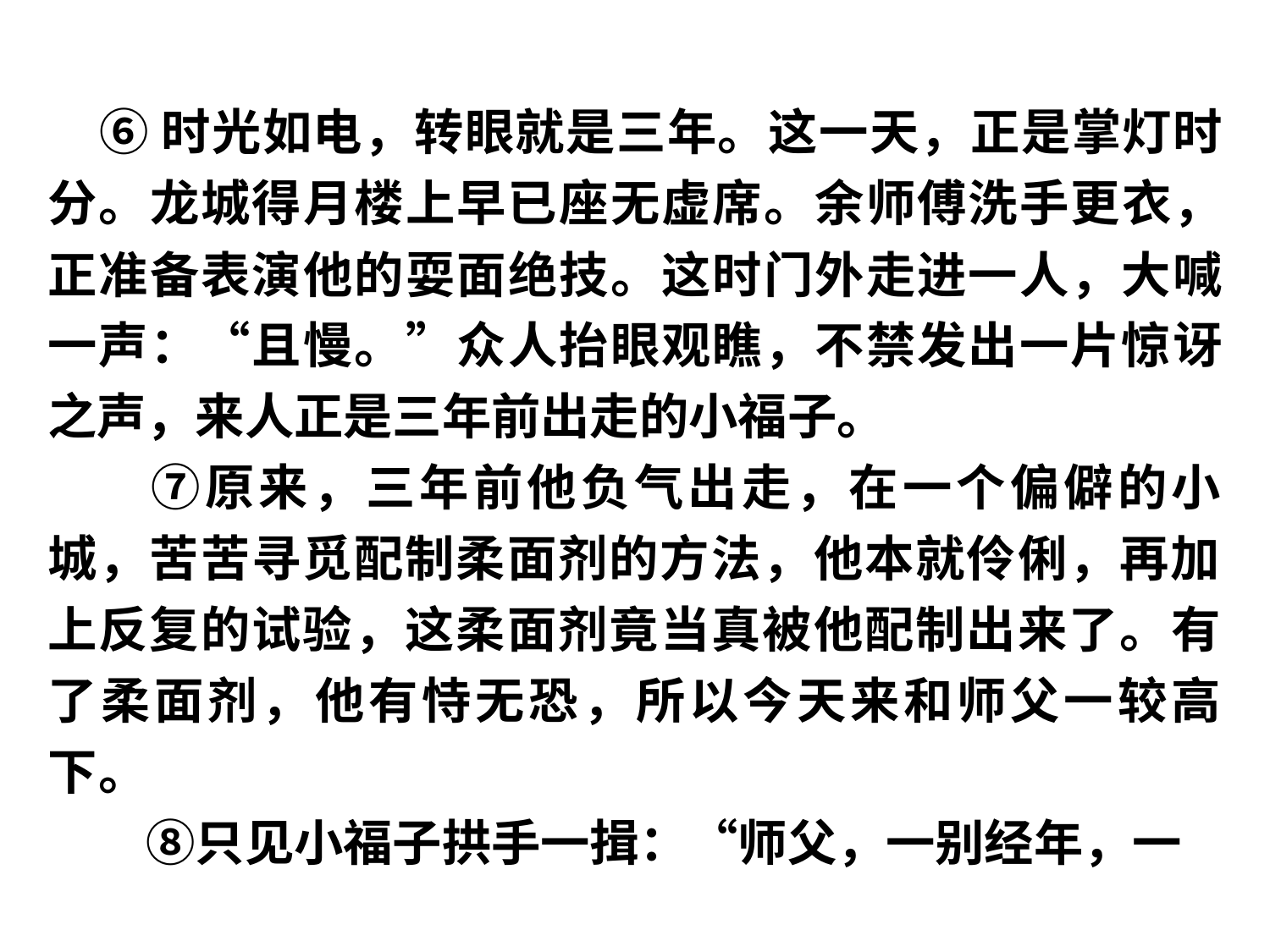

⑥时光如电，转眼就是三年。这一天，正是掌灯时分。龙城得月楼上早已座无虚席。余师傅洗手更衣，正准备表演他的耍面绝技。这时门外走进一人，大喊一声：“且慢。”众人抬眼观瞧，不禁发出一片惊讶之声，来人正是三年前出走的小福子。
　　⑦原来，三年前他负气出走，在一个偏僻的小城，苦苦寻觅配制柔面剂的方法，他本就伶俐，再加上反复的试验，这柔面剂竟当真被他配制出来了。有了柔面剂，他有恃无恐，所以今天来和师父一较高下。
　　⑧只见小福子拱手一揖：“师父，一别经年，一